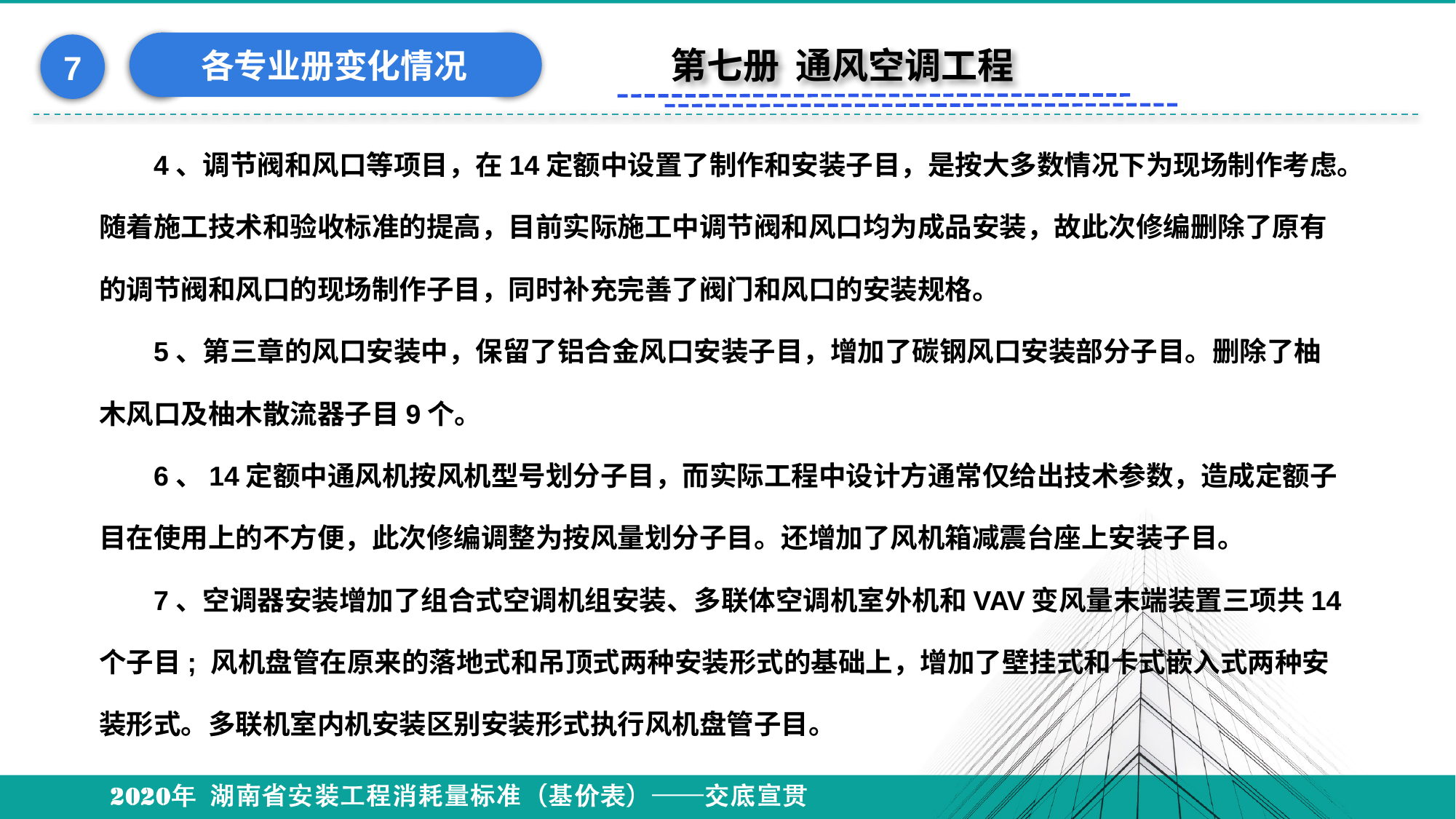

各专业册变化情况

7
第七册  通风空调工程
4、调节阀和风口等项目，在14定额中设置了制作和安装子目，是按大多数情况下为现场制作考虑。随着施工技术和验收标准的提高，目前实际施工中调节阀和风口均为成品安装，故此次修编删除了原有的调节阀和风口的现场制作子目，同时补充完善了阀门和风口的安装规格。
5、第三章的风口安装中，保留了铝合金风口安装子目，增加了碳钢风口安装部分子目。删除了柚木风口及柚木散流器子目9个。
6、14定额中通风机按风机型号划分子目，而实际工程中设计方通常仅给出技术参数，造成定额子目在使用上的不方便，此次修编调整为按风量划分子目。还增加了风机箱减震台座上安装子目。
7、空调器安装增加了组合式空调机组安装、多联体空调机室外机和VAV变风量末端装置三项共14个子目; 风机盘管在原来的落地式和吊顶式两种安装形式的基础上，增加了壁挂式和卡式嵌入式两种安装形式。多联机室内机安装区别安装形式执行风机盘管子目。